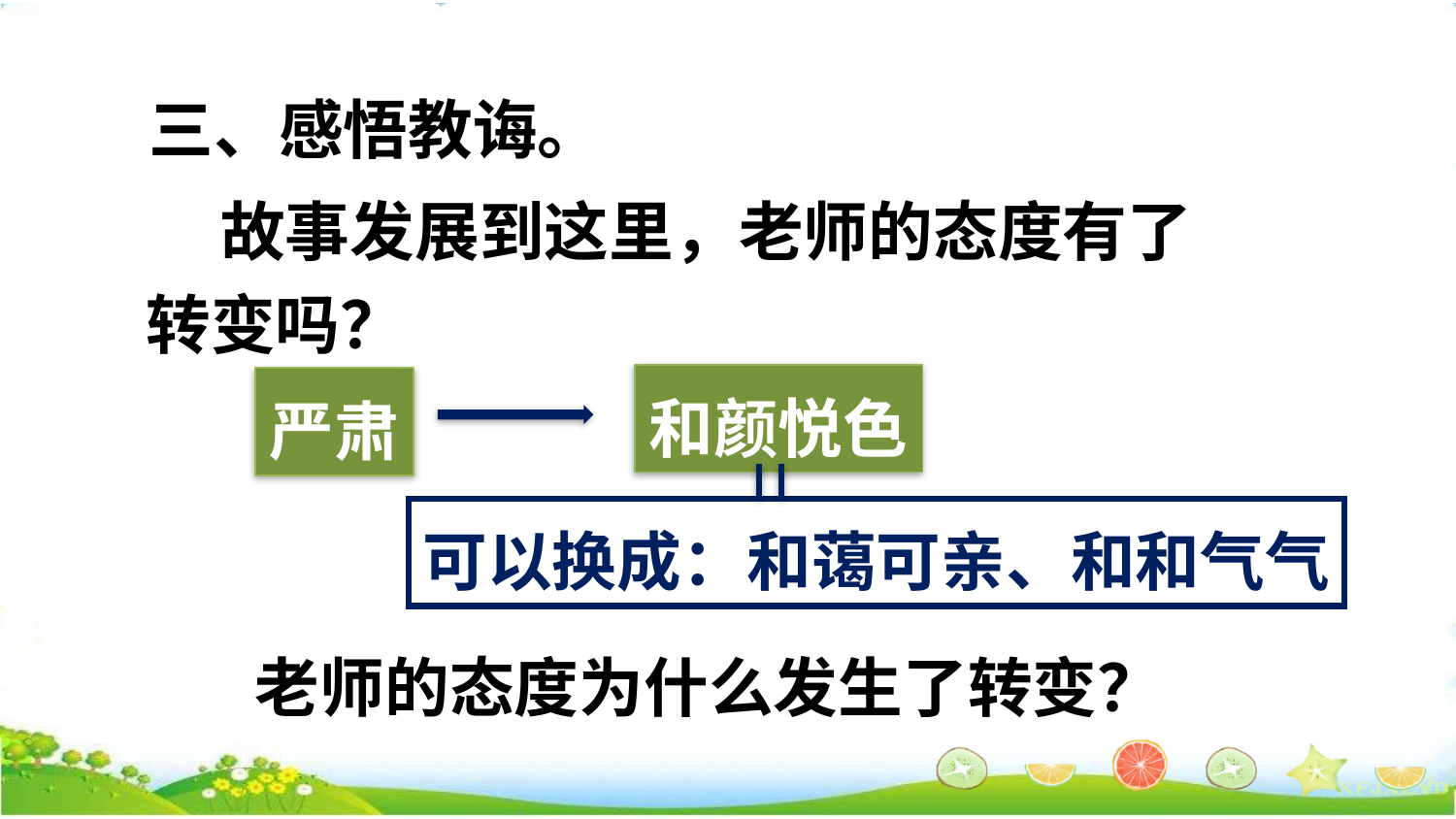

三、感悟教诲。
    故事发展到这里，老师的态度有了转变吗？
和颜悦色
严肃

可以换成：和蔼可亲、和和气气
    老师的态度为什么发生了转变？